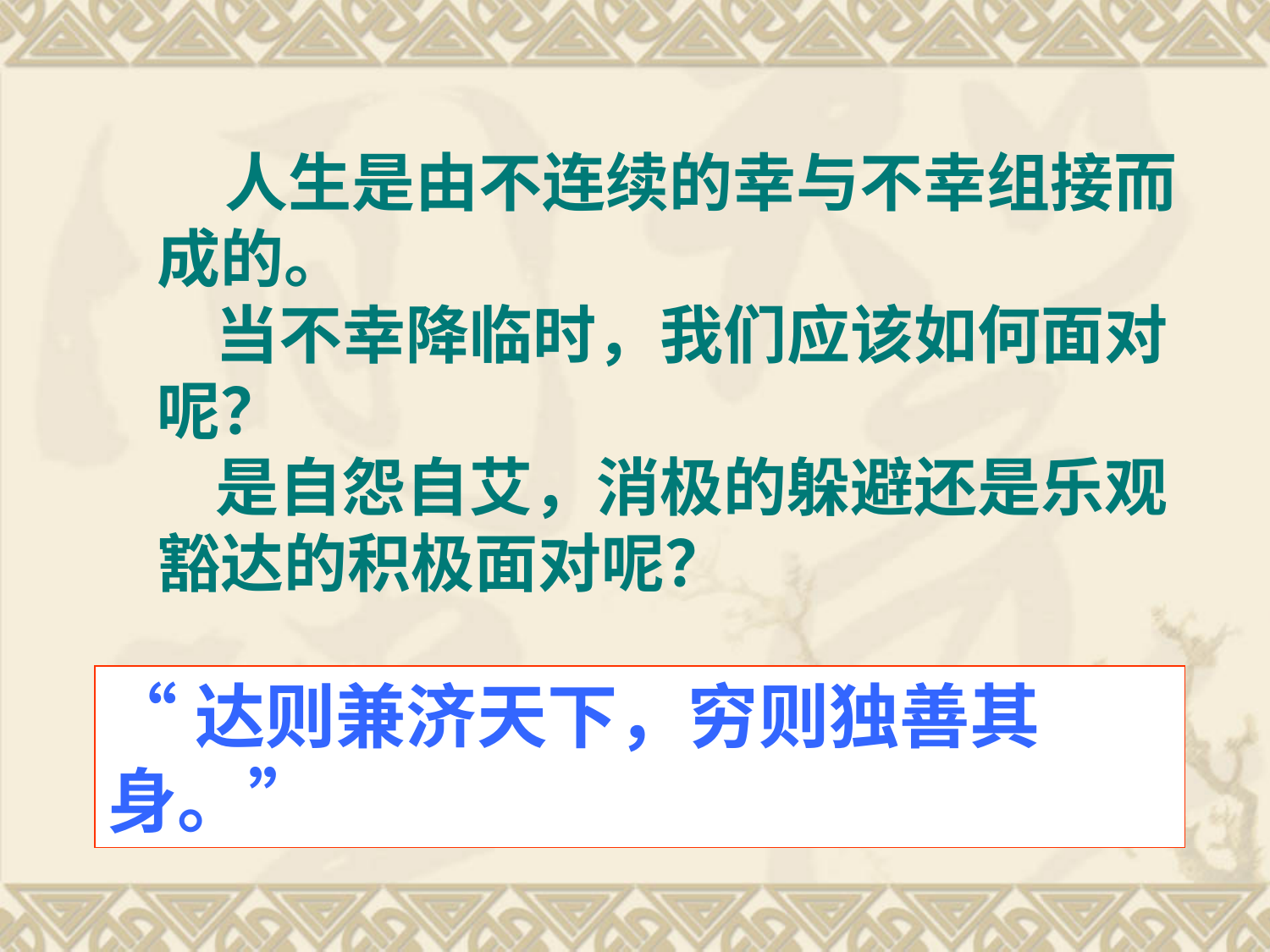

人生是由不连续的幸与不幸组接而成的。
   当不幸降临时，我们应该如何面对呢？
   是自怨自艾，消极的躲避还是乐观豁达的积极面对呢？
“达则兼济天下，穷则独善其身。”